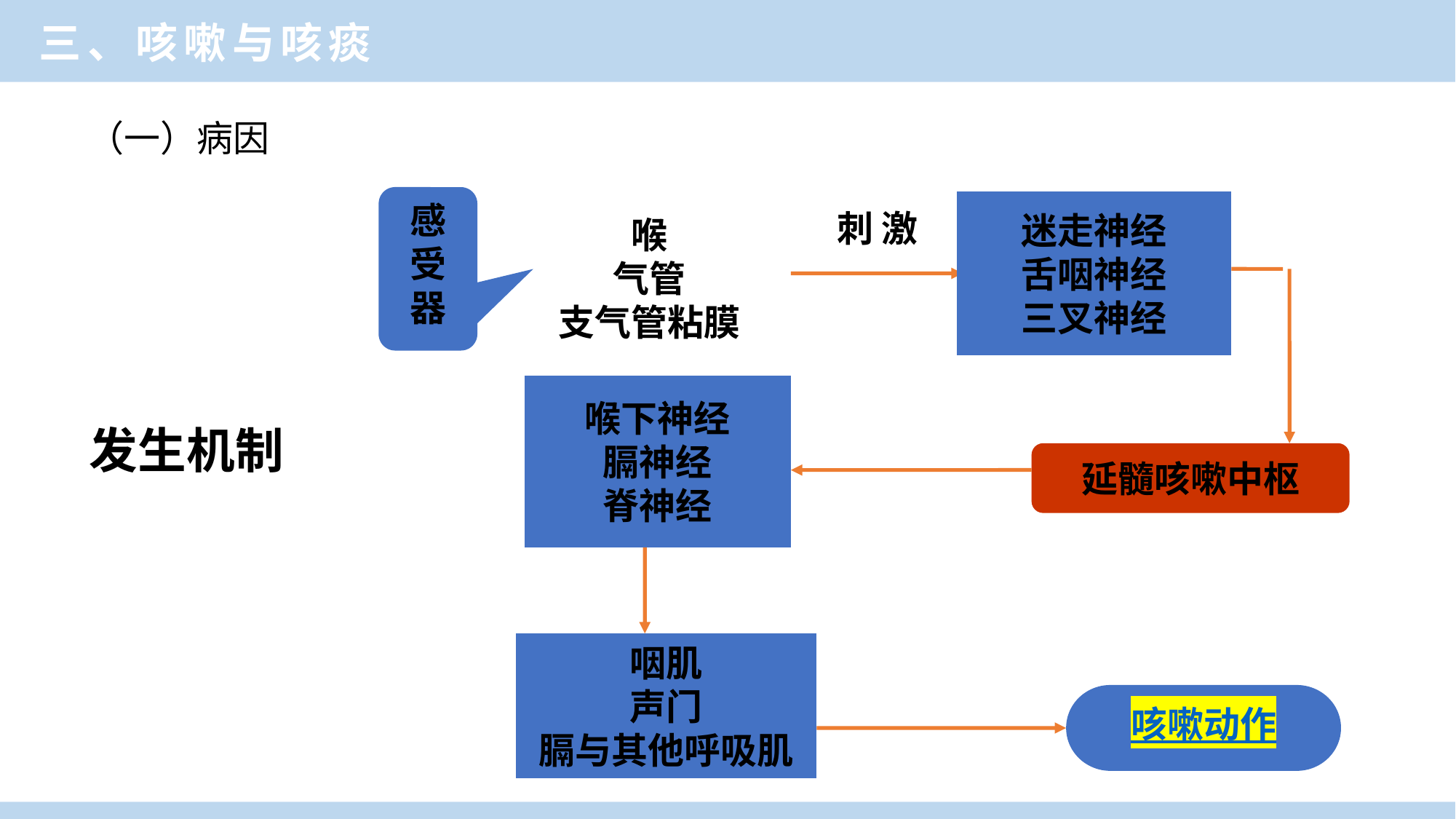

三、咳嗽与咳痰
（一）病因
感
受
器
喉
气管
支气管粘膜

迷走神经
舌咽神经
三叉神经

刺 激

延髓咳嗽中枢
喉下神经
膈神经
脊神经

咽肌
声门
膈与其他呼吸肌
咳嗽动作

发生机制